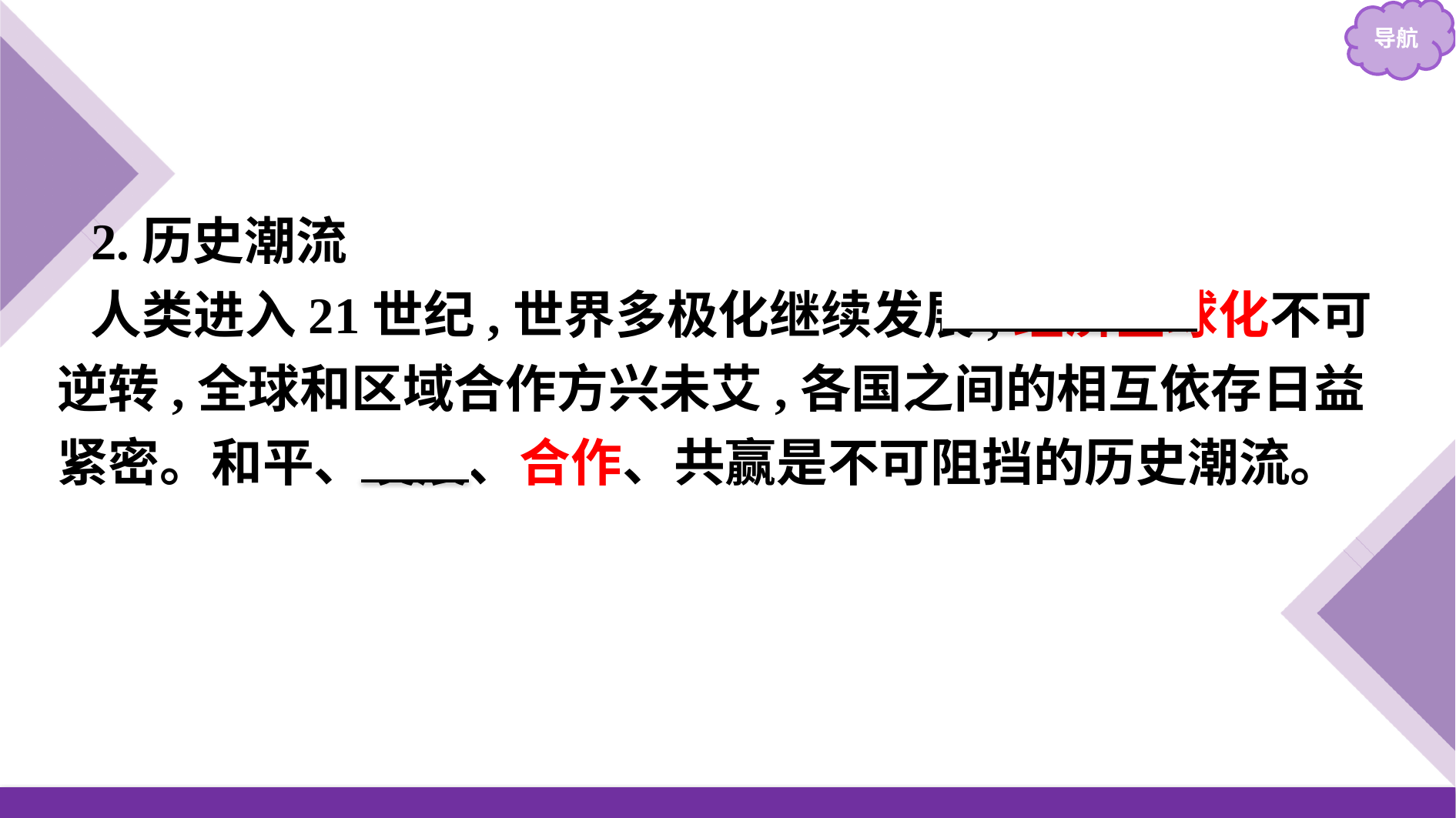

2.历史潮流
人类进入21世纪,世界多极化继续发展,经济全球化不可逆转,全球和区域合作方兴未艾,各国之间的相互依存日益紧密。和平、发展、合作、共赢是不可阻挡的历史潮流。